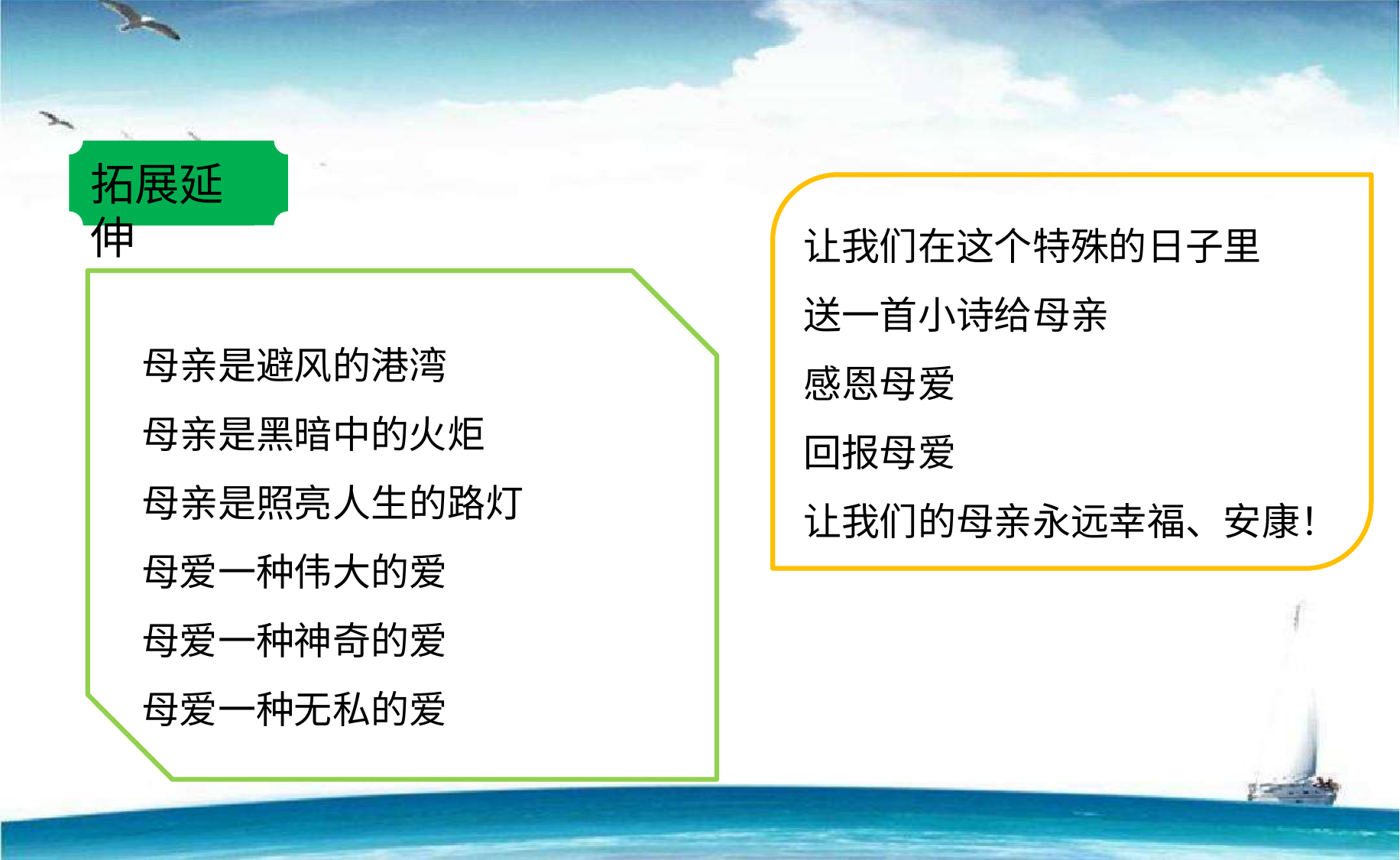

拓展延伸
让我们在这个特殊的日子里
送一首小诗给母亲
感恩母爱
回报母爱
让我们的母亲永远幸福、安康！
母亲是避风的港湾
母亲是黑暗中的火炬
母亲是照亮人生的路灯
母爱一种伟大的爱
母爱一种神奇的爱
母爱一种无私的爱